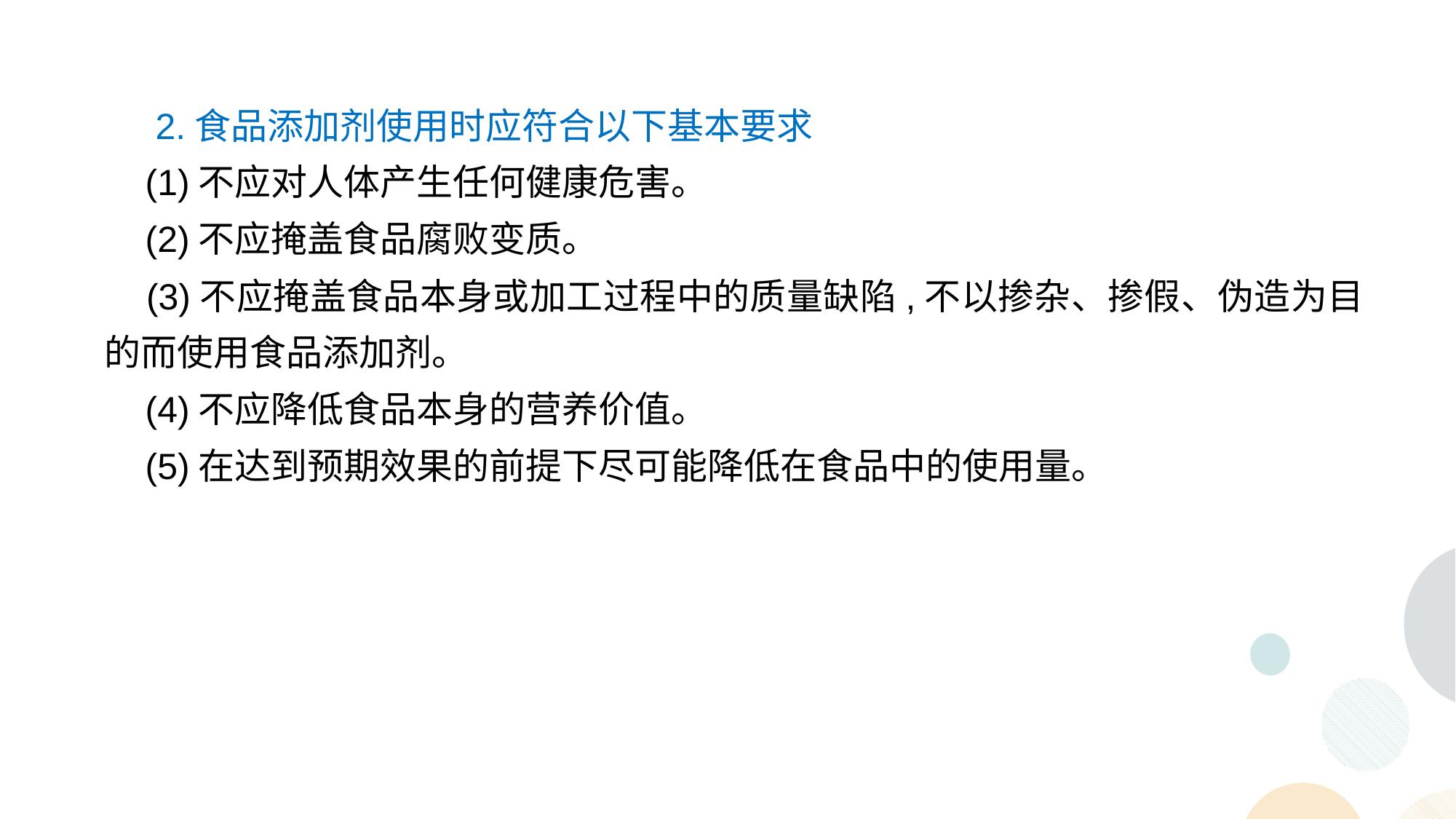

2.食品添加剂使用时应符合以下基本要求
    (1)不应对人体产生任何健康危害。
    (2)不应掩盖食品腐败变质。
    (3)不应掩盖食品本身或加工过程中的质量缺陷,不以掺杂、掺假、伪造为目的而使用食品添加剂。
    (4)不应降低食品本身的营养价值。
    (5)在达到预期效果的前提下尽可能降低在食品中的使用量。